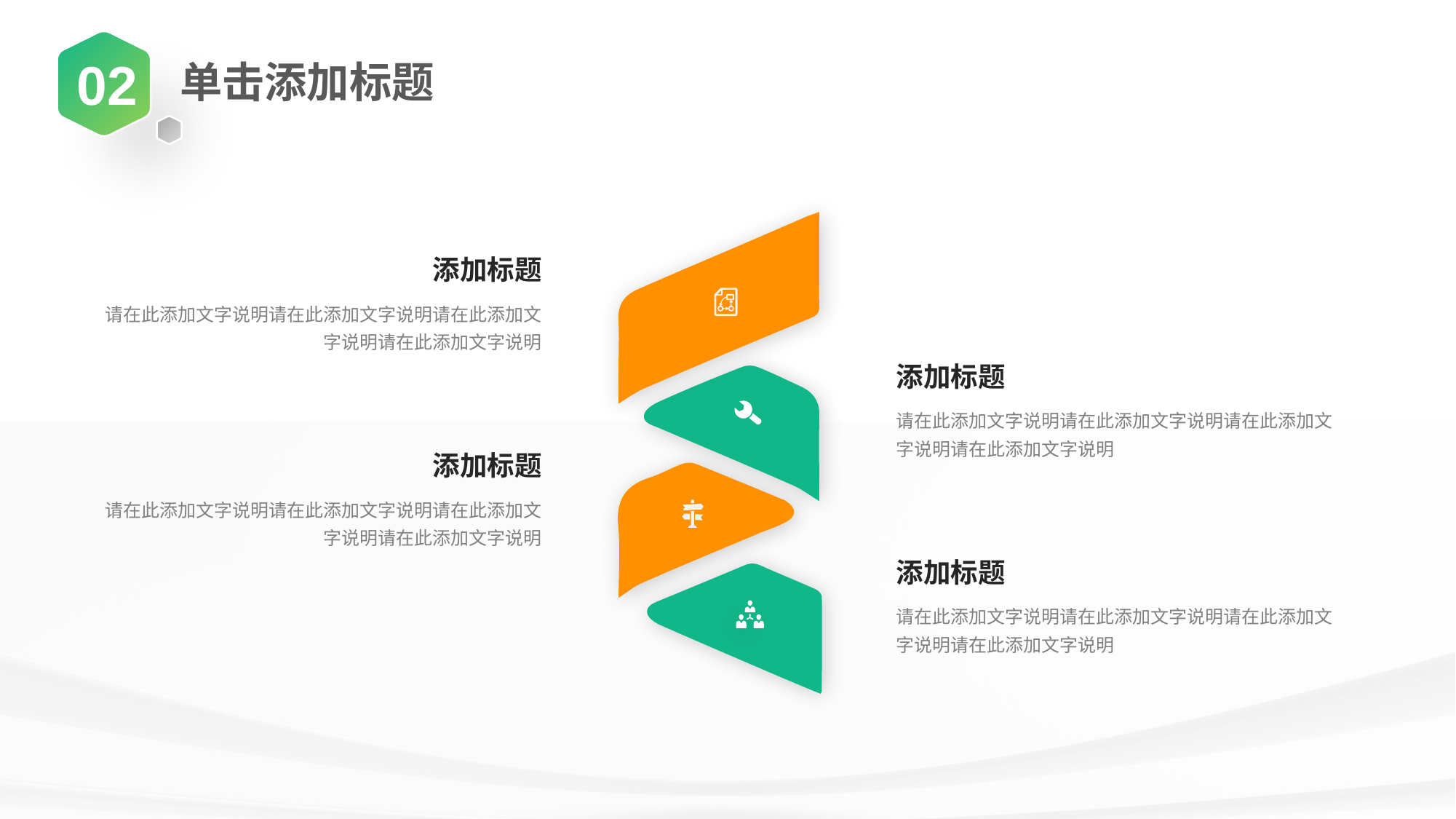

02
单击添加标题

添加标题
请在此添加文字说明请在此添加文字说明请在此添加文字说明请在此添加文字说明
添加标题
请在此添加文字说明请在此添加文字说明请在此添加文字说明请在此添加文字说明
添加标题
请在此添加文字说明请在此添加文字说明请在此添加文字说明请在此添加文字说明
添加标题
请在此添加文字说明请在此添加文字说明请在此添加文字说明请在此添加文字说明